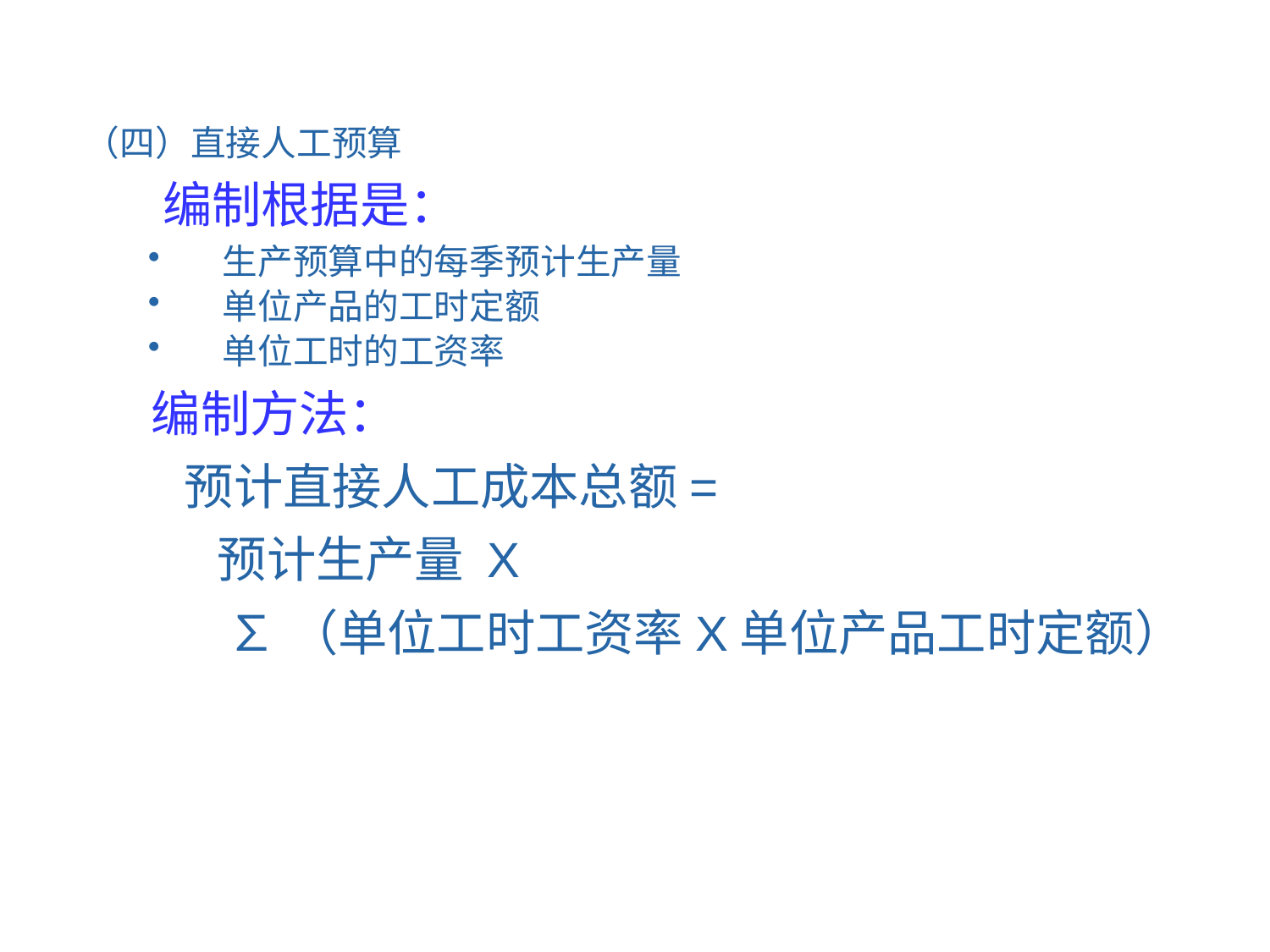

（四）直接人工预算
      编制根据是：
生产预算中的每季预计生产量
单位产品的工时定额
单位工时的工资率
     编制方法：
        预计直接人工成本总额=
           预计生产量 X
             ∑（单位工时工资率X单位产品工时定额）